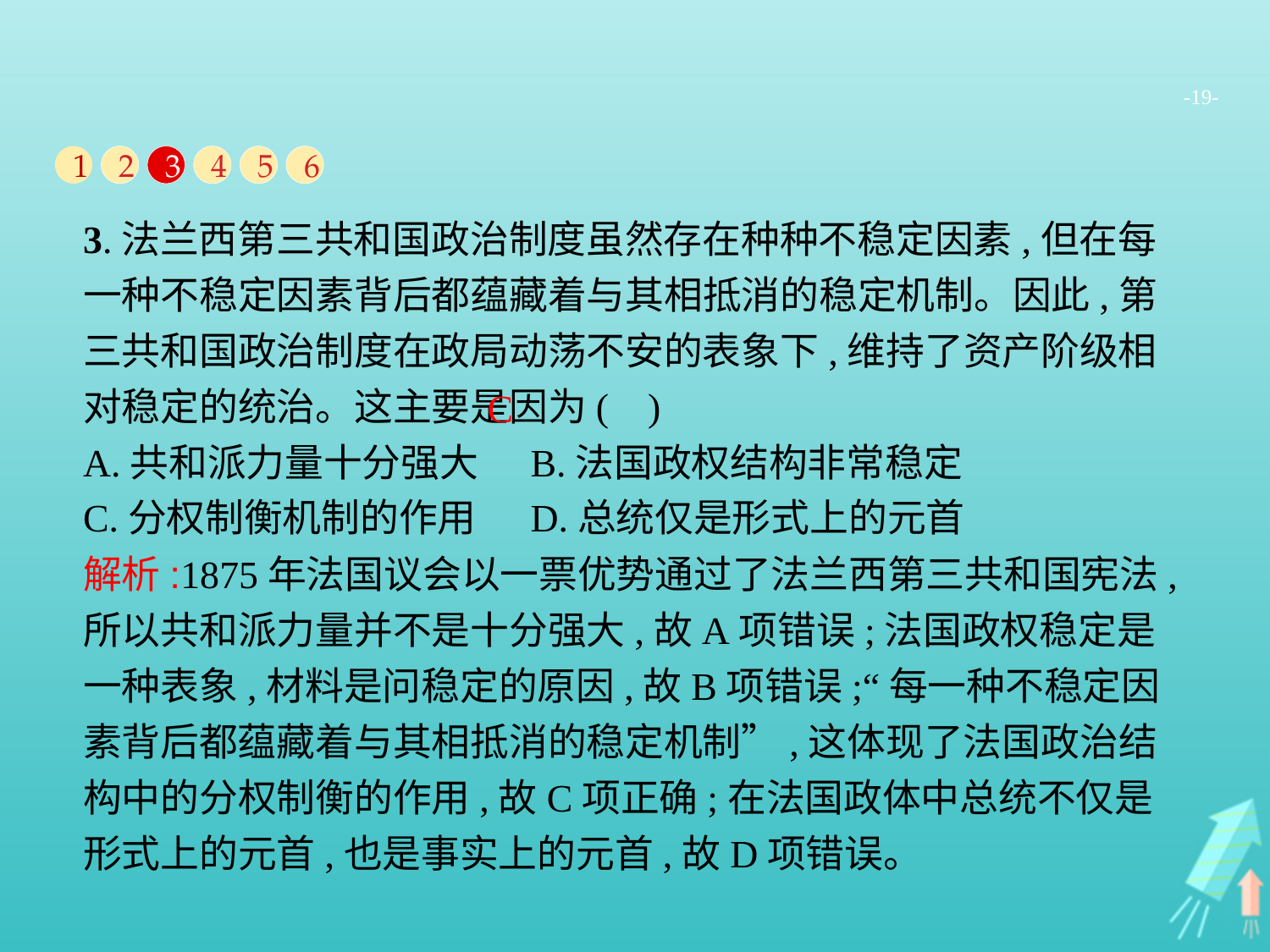

-19-
1
2
3
4
5
6
3.法兰西第三共和国政治制度虽然存在种种不稳定因素,但在每一种不稳定因素背后都蕴藏着与其相抵消的稳定机制。因此,第三共和国政治制度在政局动荡不安的表象下,维持了资产阶级相对稳定的统治。这主要是因为(    )
A.共和派力量十分强大	B.法国政权结构非常稳定
C.分权制衡机制的作用	D.总统仅是形式上的元首
C
解析:1875年法国议会以一票优势通过了法兰西第三共和国宪法,所以共和派力量并不是十分强大,故A项错误;法国政权稳定是一种表象,材料是问稳定的原因,故B项错误;“每一种不稳定因素背后都蕴藏着与其相抵消的稳定机制”,这体现了法国政治结构中的分权制衡的作用,故C项正确;在法国政体中总统不仅是形式上的元首,也是事实上的元首,故D项错误。